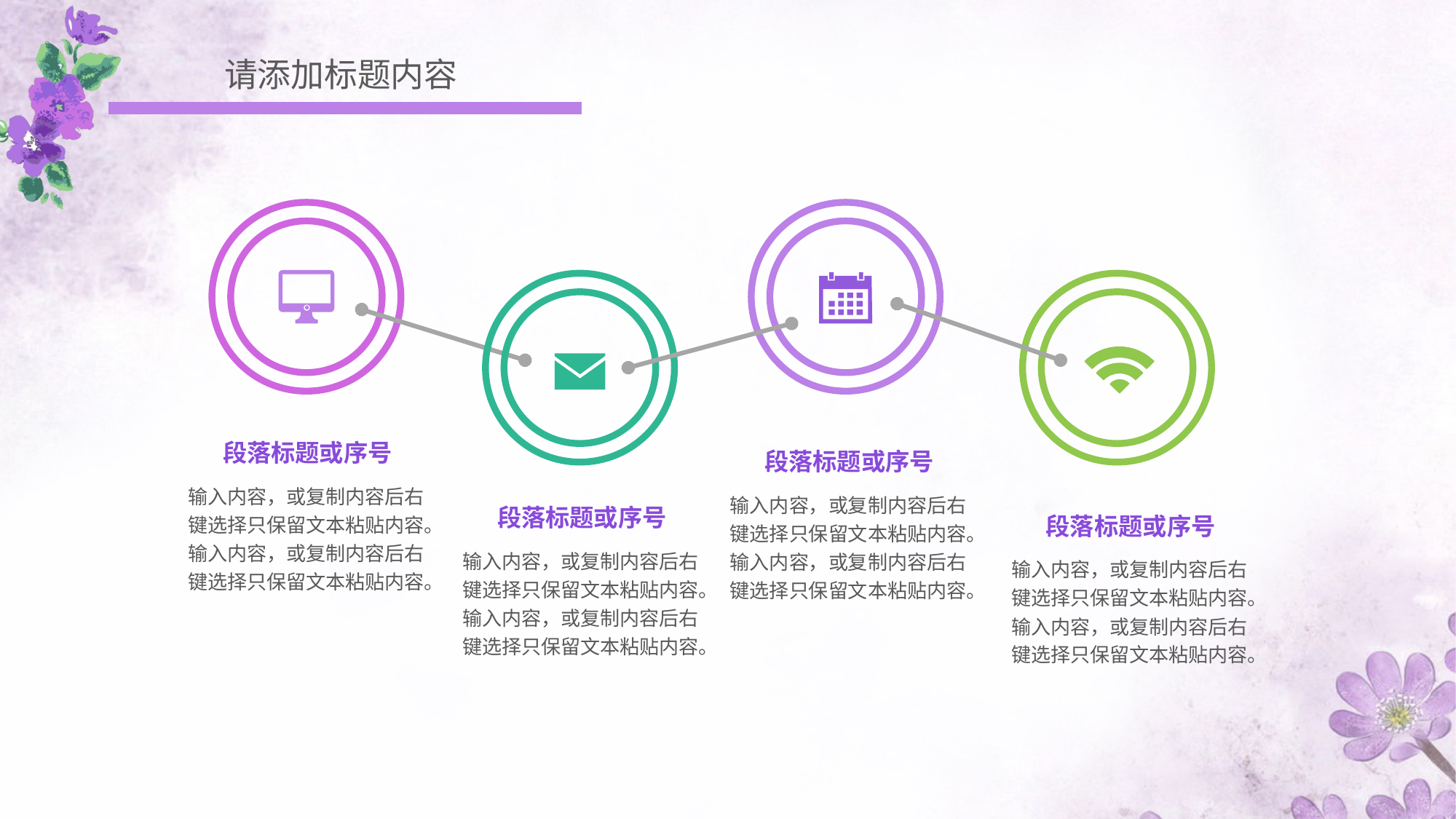

请添加标题内容

段落标题或序号
输入内容，或复制内容后右键选择只保留文本粘贴内容。输入内容，或复制内容后右键选择只保留文本粘贴内容。
段落标题或序号
输入内容，或复制内容后右键选择只保留文本粘贴内容。输入内容，或复制内容后右键选择只保留文本粘贴内容。
段落标题或序号
输入内容，或复制内容后右键选择只保留文本粘贴内容。输入内容，或复制内容后右键选择只保留文本粘贴内容。
段落标题或序号
输入内容，或复制内容后右键选择只保留文本粘贴内容。输入内容，或复制内容后右键选择只保留文本粘贴内容。